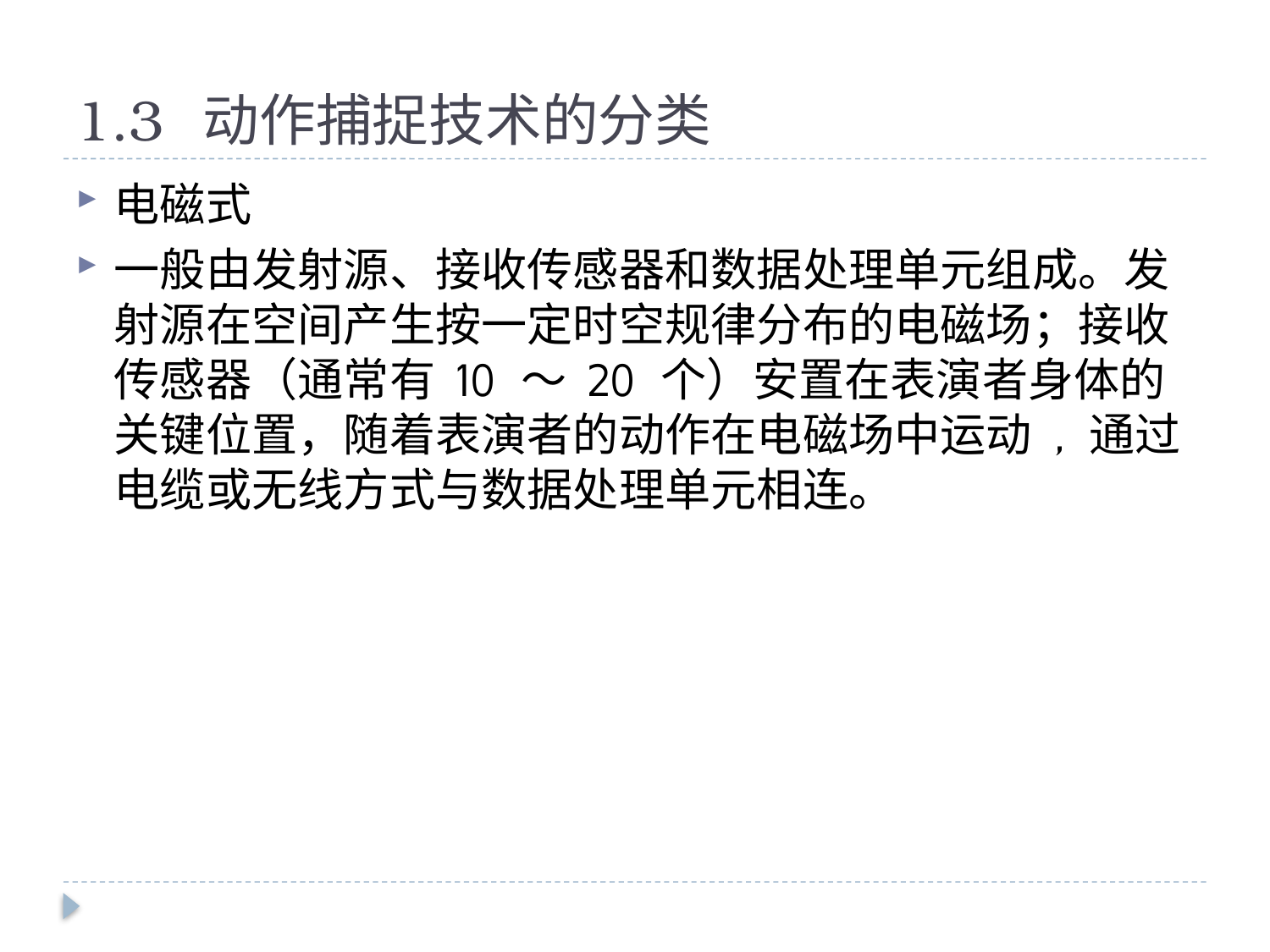

# 1.3	动作捕捉技术的分类
电磁式
一般由发射源、接收传感器和数据处理单元组成。发射源在空间产生按一定时空规律分布的电磁场；接收传感器（通常有 10 ～ 20 个）安置在表演者身体的关键位置，随着表演者的动作在电磁场中运动 , 通过电缆或无线方式与数据处理单元相连。